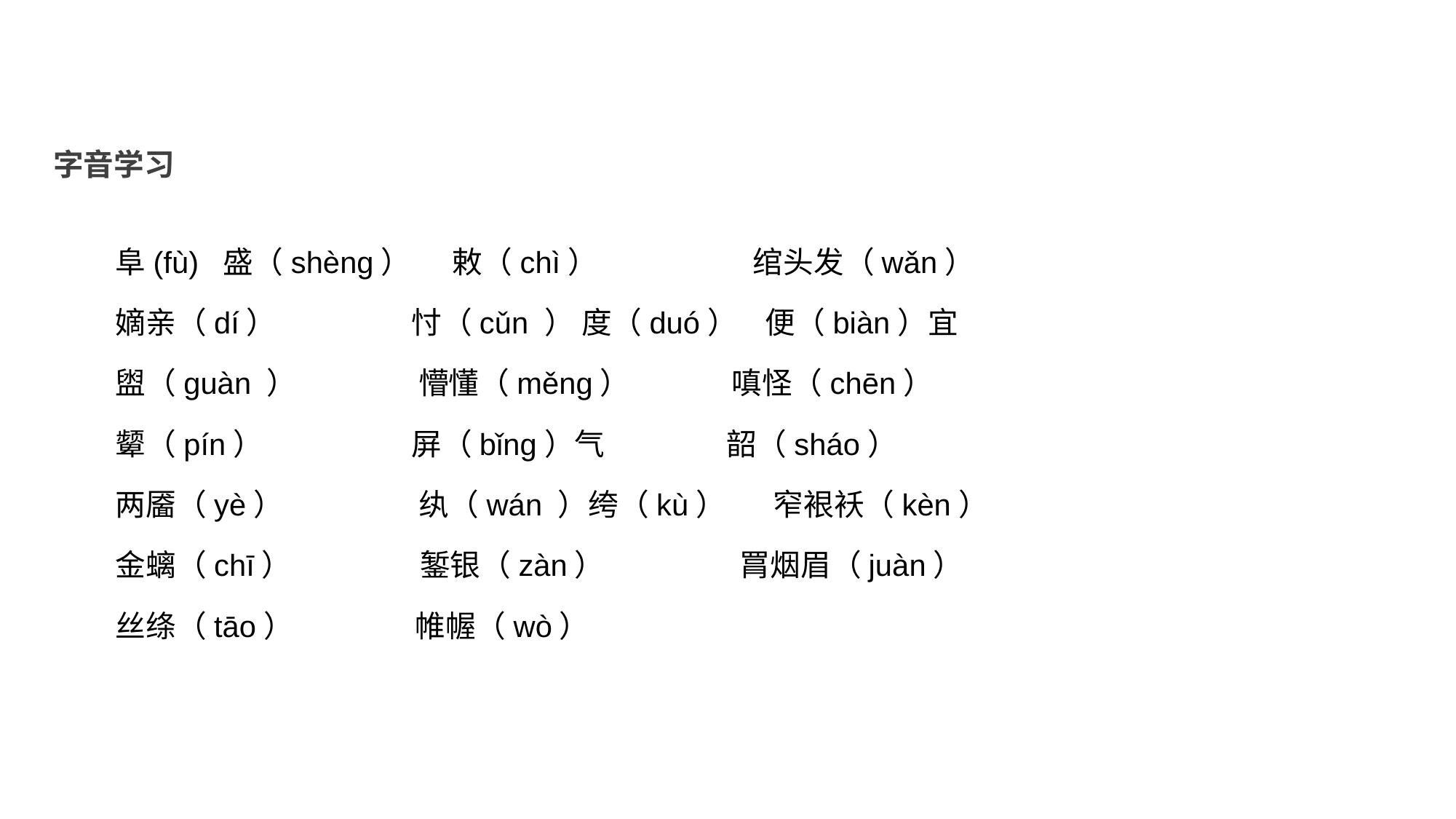

字音学习
阜(fù)  盛（shèng）      敕（chì）                       绾头发（wǎn）
嫡亲（dí）                    忖（cǔn ） 度（duó）    便（biàn）宜
盥（guàn ）                  懵懂（měng）               嗔怪（chēn）
颦（pín）                      屏（bǐng）气                  韶（sháo）
两靥（yè）                    纨（wán ）绔（kù）       窄裉袄（kèn）
金螭（chī）                   錾银（zàn）                    罥烟眉（juàn）
丝绦（tāo）                  帷幄（wò）